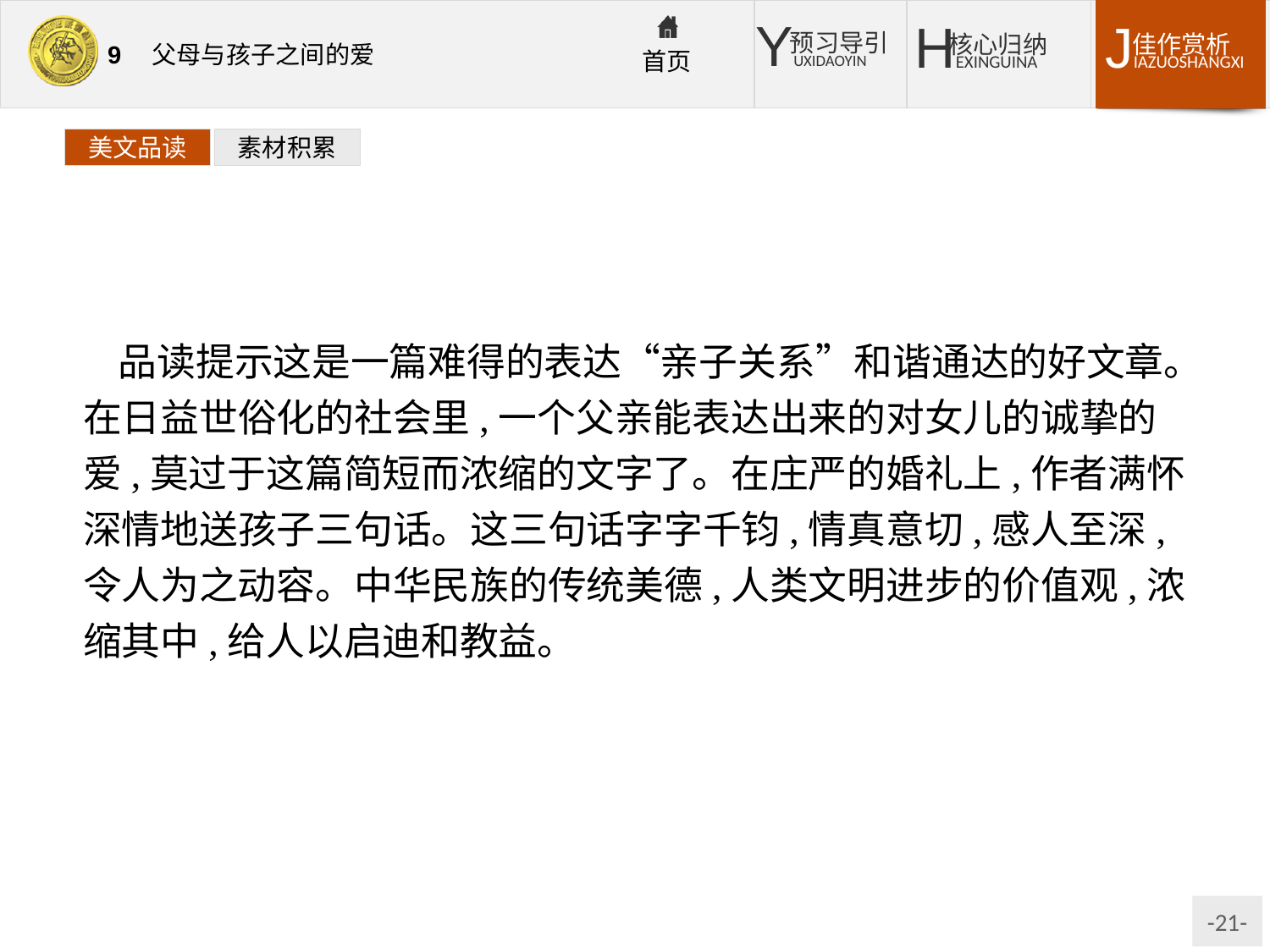

美文品读
素材积累
品读提示这是一篇难得的表达“亲子关系”和谐通达的好文章。在日益世俗化的社会里,一个父亲能表达出来的对女儿的诚挚的爱,莫过于这篇简短而浓缩的文字了。在庄严的婚礼上,作者满怀深情地送孩子三句话。这三句话字字千钧,情真意切,感人至深,令人为之动容。中华民族的传统美德,人类文明进步的价值观,浓缩其中,给人以启迪和教益。